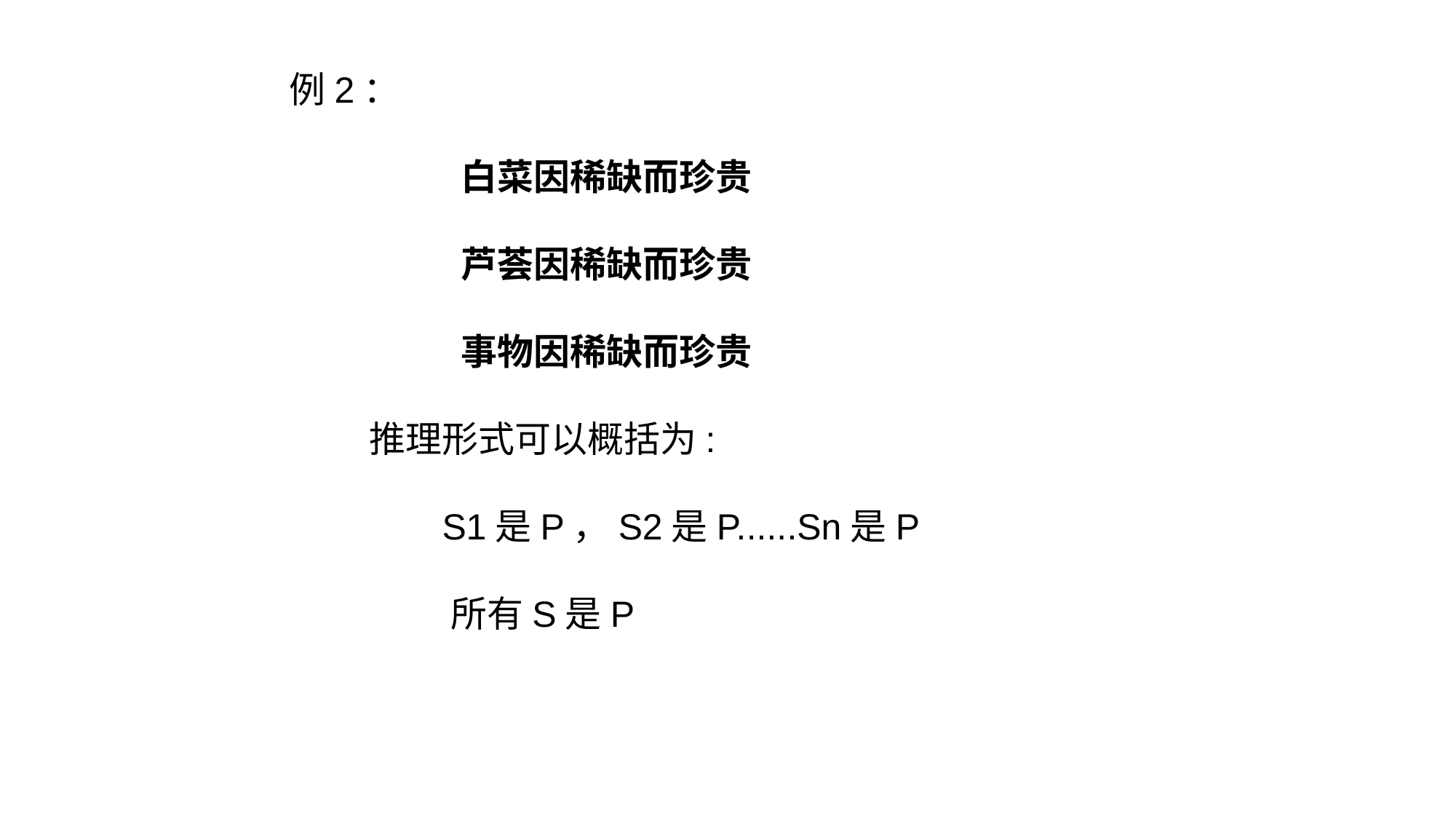

例2：
                白菜因稀缺而珍贵
                芦荟因稀缺而珍贵
                事物因稀缺而珍贵
       推理形式可以概括为:
               S1是P，S2是P......Sn是P
               所有S是P